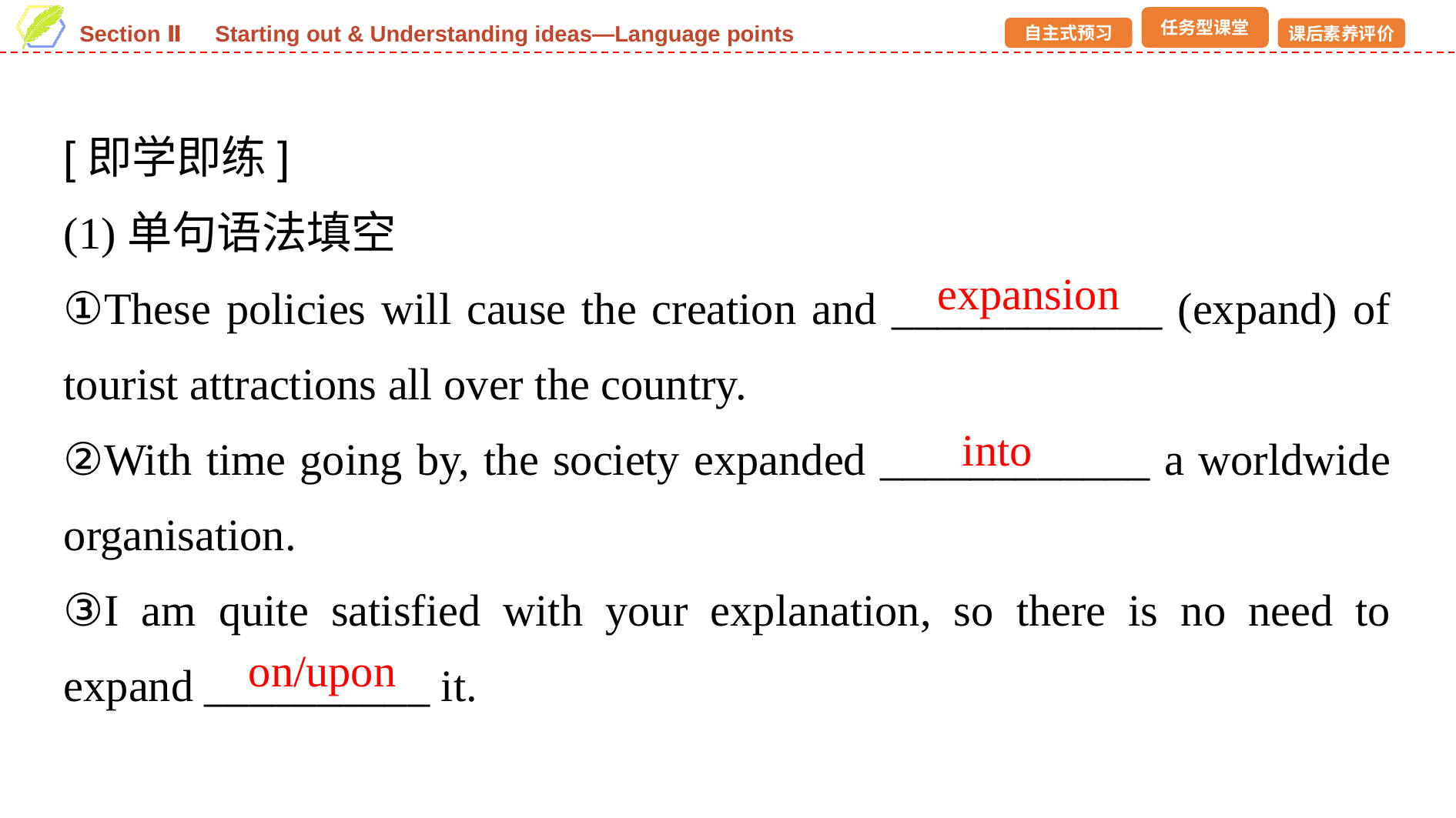

[即学即练]
(1)单句语法填空
①These policies will cause the creation and ____________ (expand) of tourist attractions all over the country.
②With time going by, the society expanded ____________ a worldwide organisation.
③I am quite satisfied with your explanation, so there is no need to expand __________ it.
expansion
into
on/upon